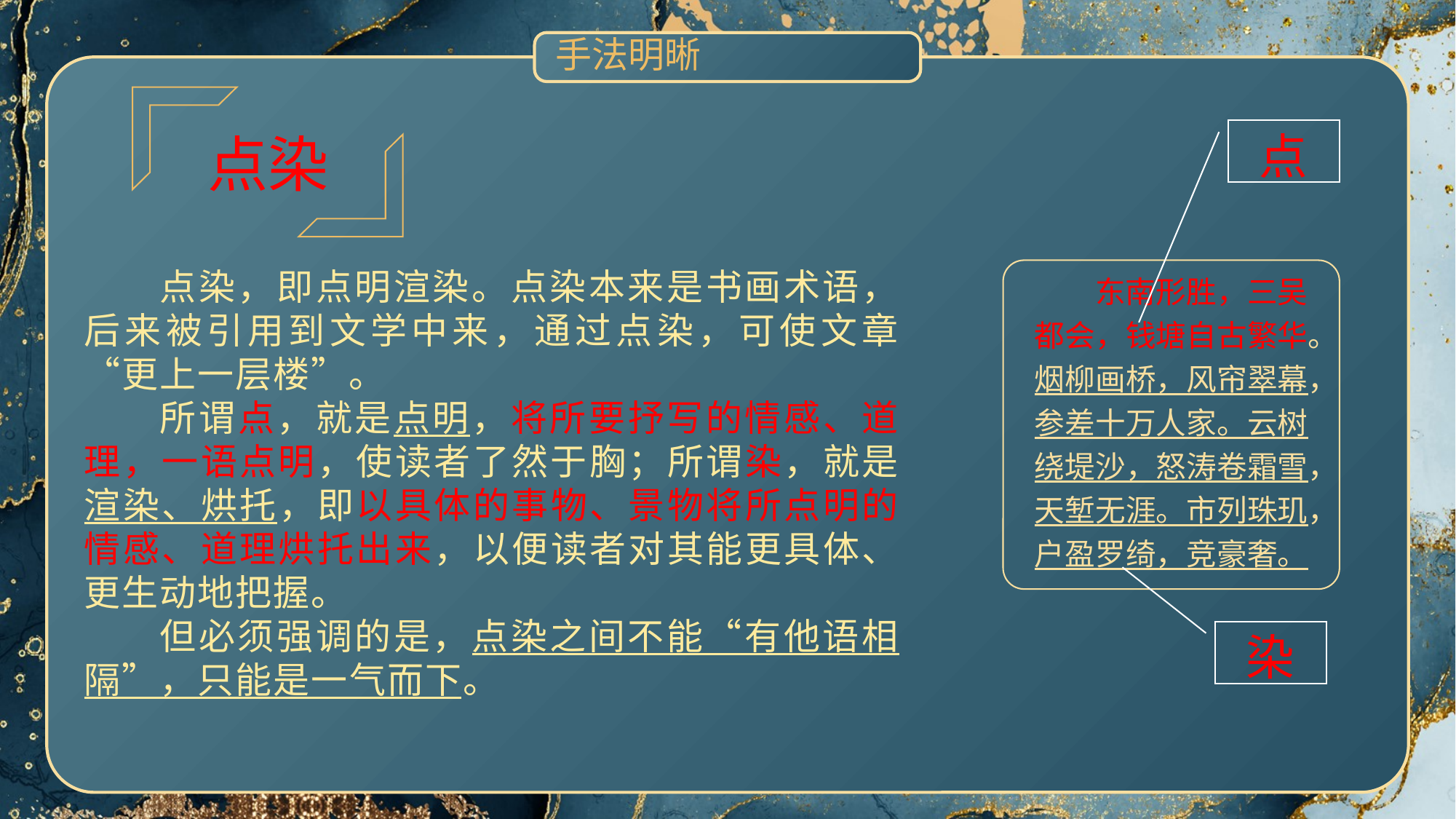

手法明晰

点染

点
点染，即点明渲染。点染本来是书画术语，后来被引用到文学中来，通过点染，可使文章“更上一层楼”。
所谓点，就是点明，将所要抒写的情感、道理，一语点明，使读者了然于胸；所谓染，就是渲染、烘托，即以具体的事物、景物将所点明的情感、道理烘托出来，以便读者对其能更具体、更生动地把握。
但必须强调的是，点染之间不能“有他语相隔”，只能是一气而下。

东南形胜，三吴都会，钱塘自古繁华。烟柳画桥，风帘翠幕，参差十万人家。云树绕堤沙，怒涛卷霜雪，天堑无涯。市列珠玑，户盈罗绮，竞豪奢。

染